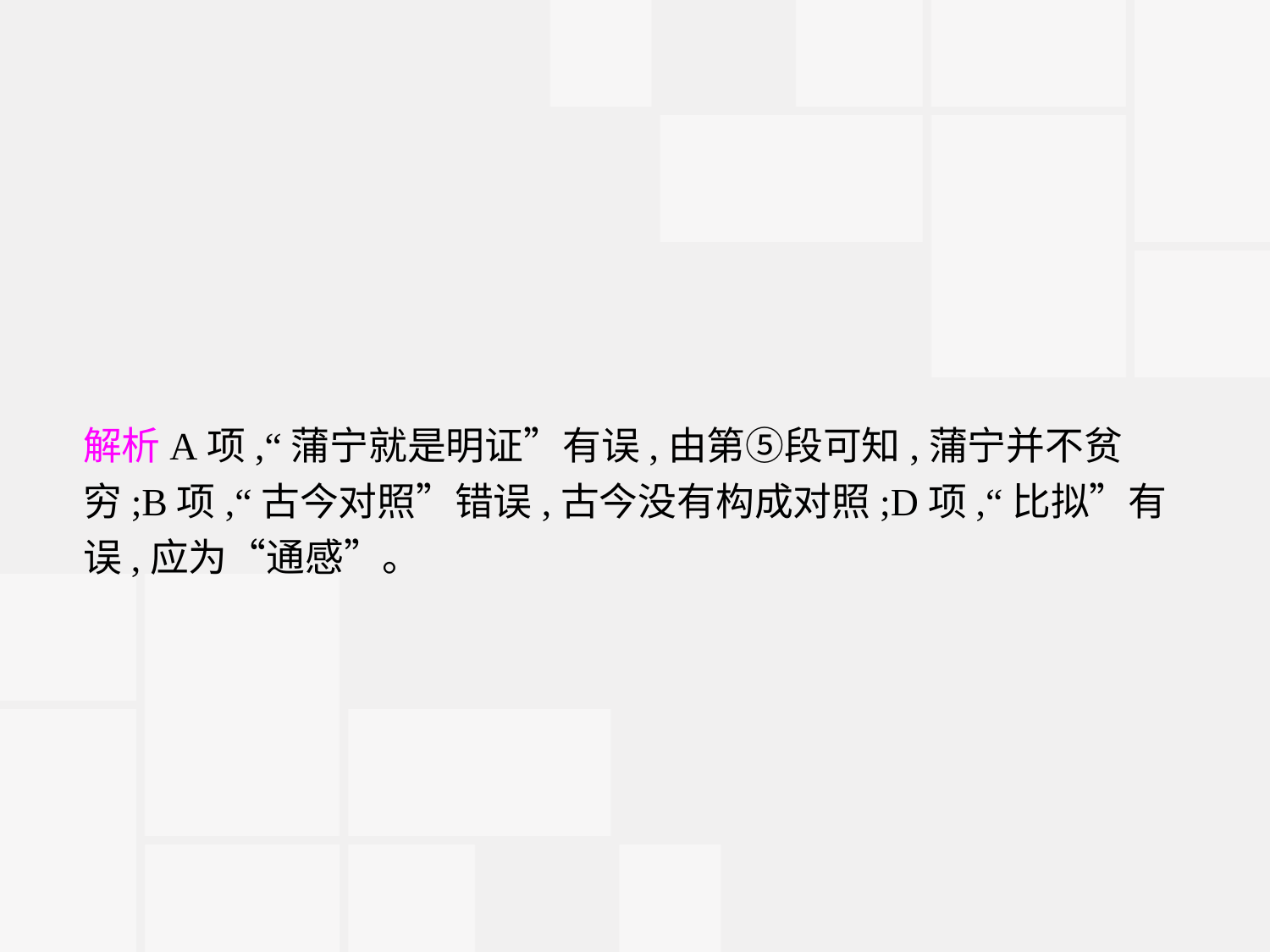

解析A项,“蒲宁就是明证”有误,由第⑤段可知,蒲宁并不贫穷;B项,“古今对照”错误,古今没有构成对照;D项,“比拟”有误,应为“通感”。